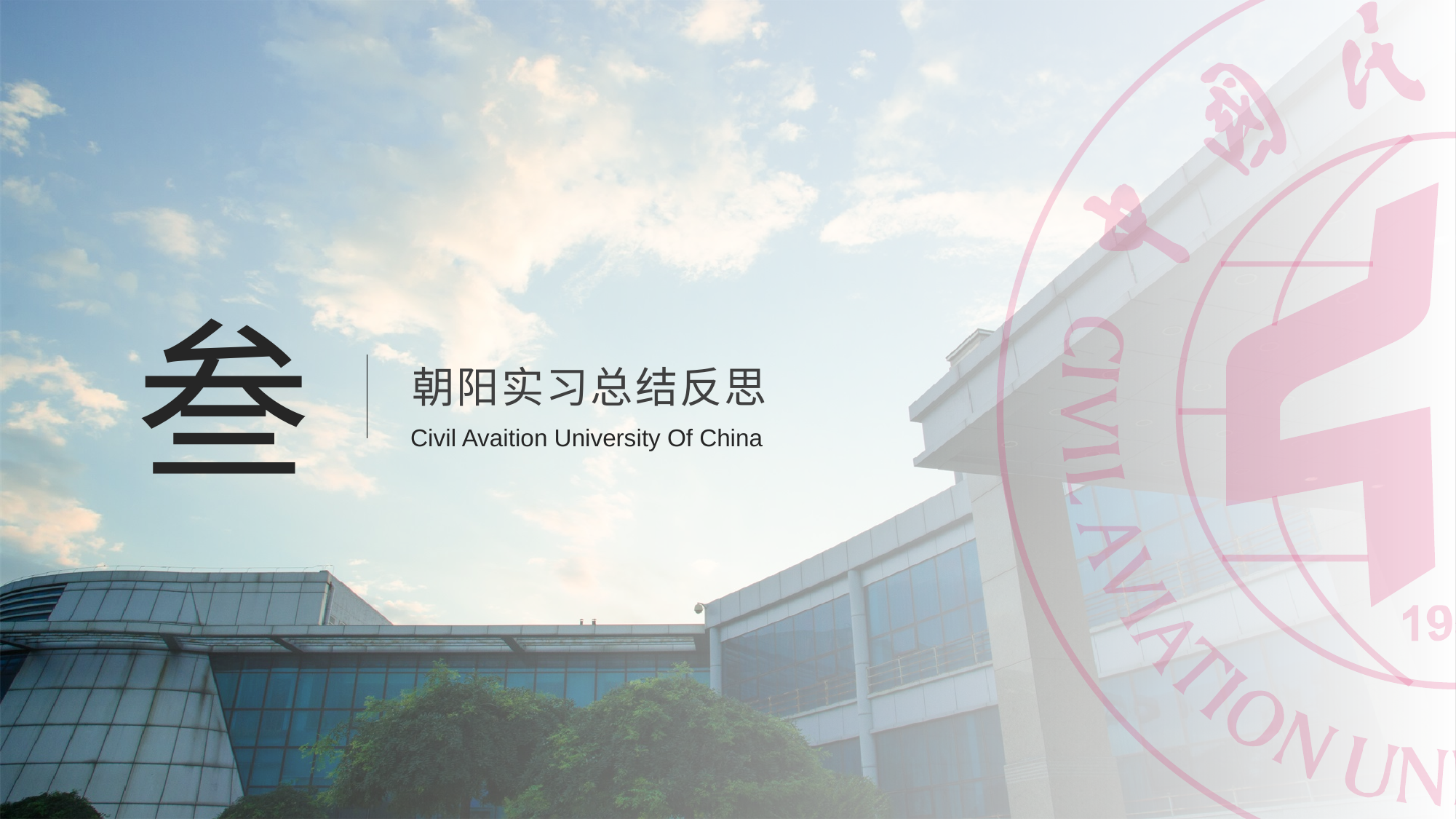

叁
朝阳实习总结反思
Civil Avaition University Of China